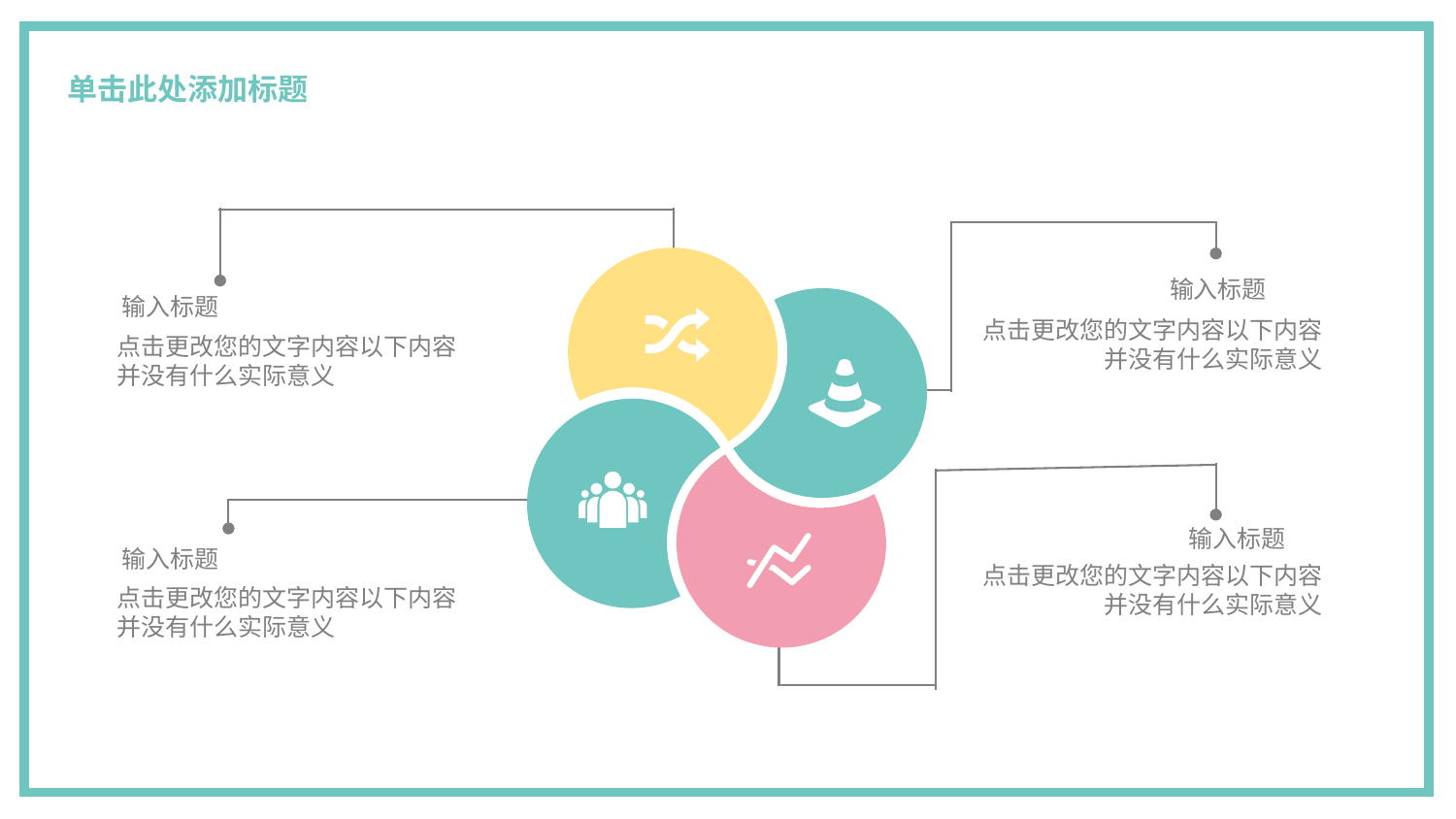

# 单击此处添加标题

输入标题
点击更改您的文字内容以下内容并没有什么实际意义
输入标题
点击更改您的文字内容以下内容并没有什么实际意义
输入标题
点击更改您的文字内容以下内容并没有什么实际意义
输入标题
点击更改您的文字内容以下内容并没有什么实际意义